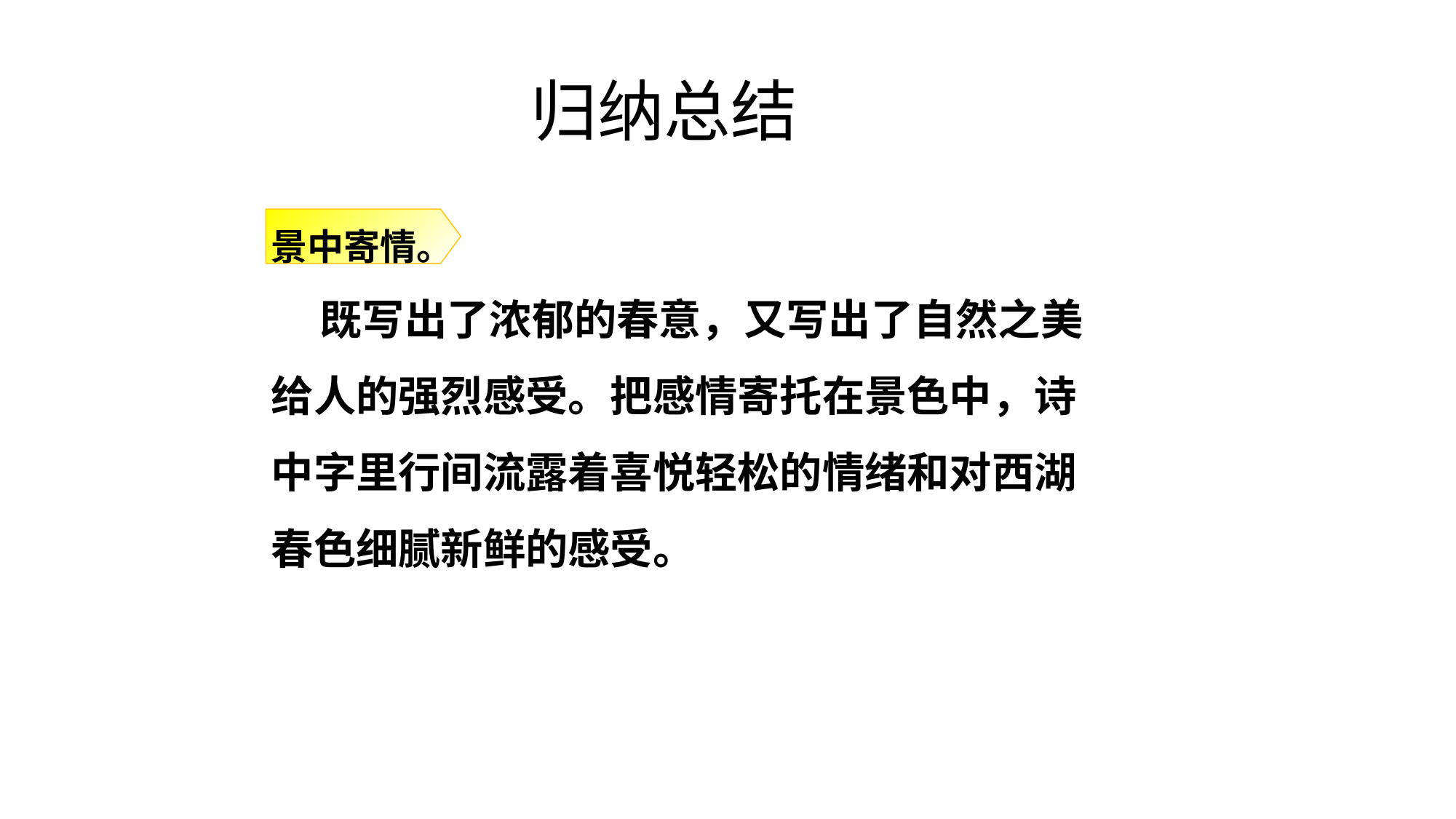

归纳总结
景中寄情。
    既写出了浓郁的春意，又写出了自然之美给人的强烈感受。把感情寄托在景色中，诗中字里行间流露着喜悦轻松的情绪和对西湖春色细腻新鲜的感受。